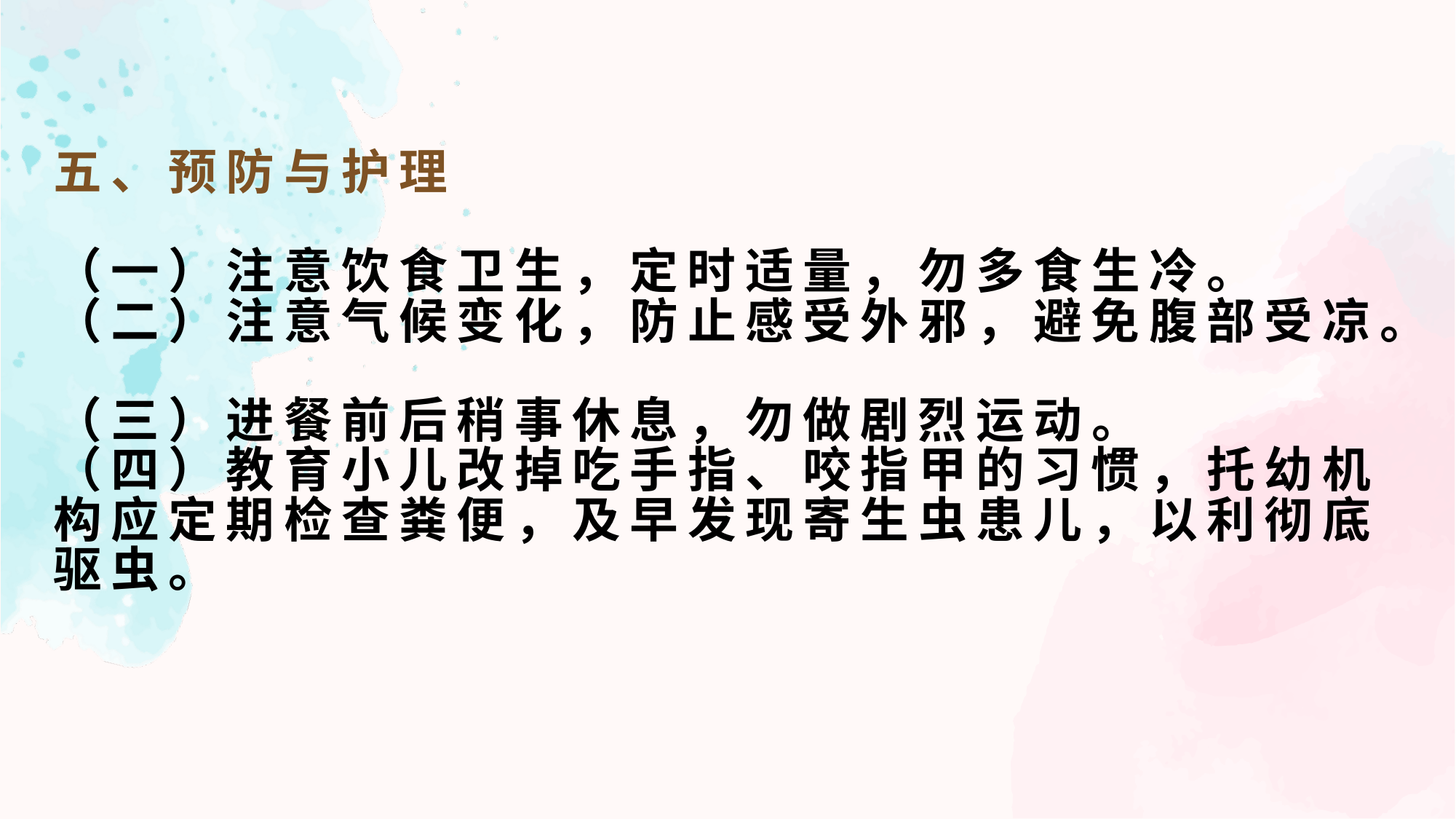

五、预防与护理

（一）注意饮食卫生，定时适量，勿多食生冷。
（二）注意气候变化，防止感受外邪，避免腹部受凉。
（三）进餐前后稍事休息，勿做剧烈运动。
（四）教育小儿改掉吃手指、咬指甲的习惯，托幼机构应定期检查粪便，及早发现寄生虫患儿，以利彻底驱虫。